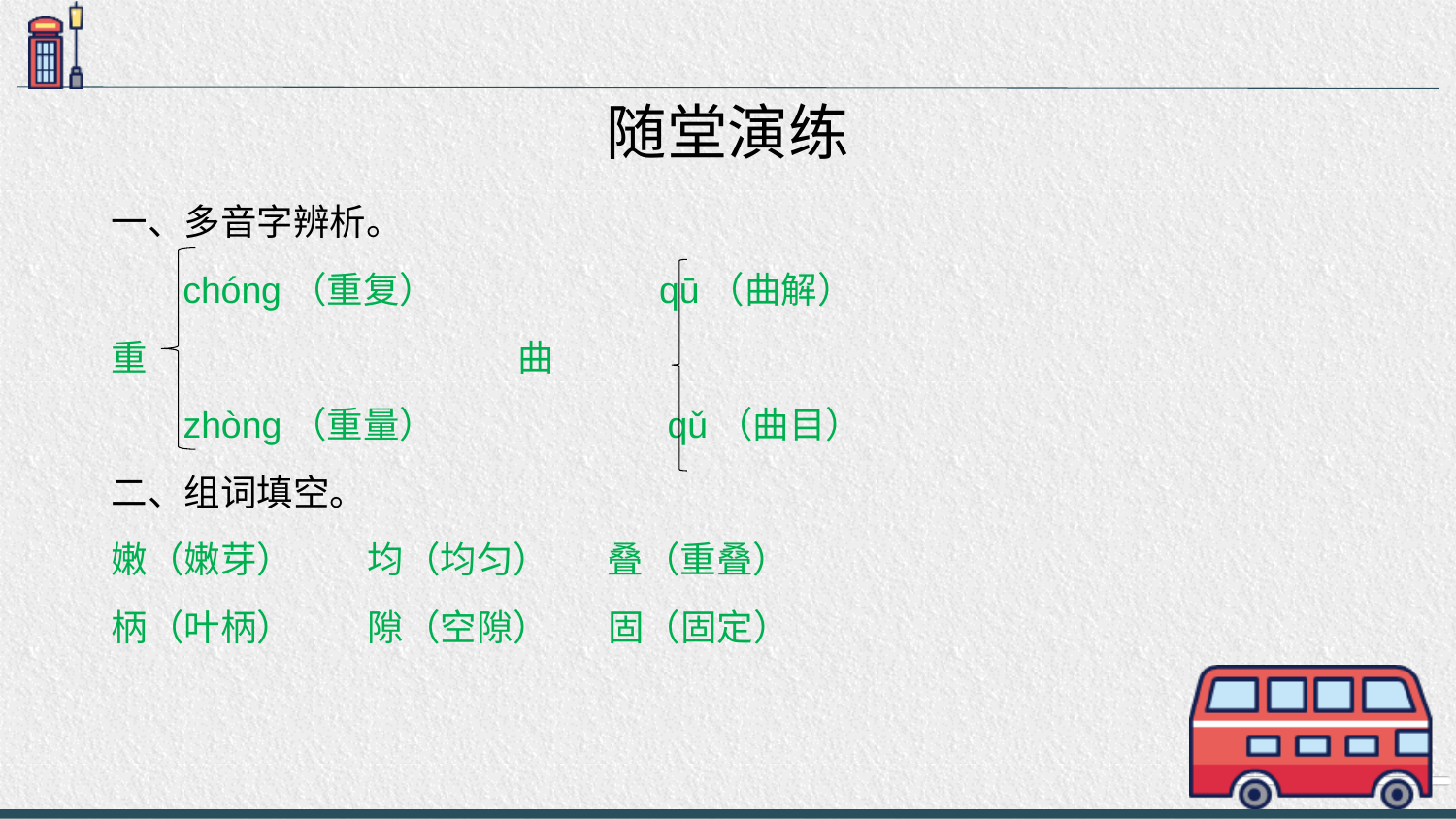

# 随堂演练
一、多音字辨析。
       chóng（重复）                          qū（曲解）
重                                             曲
       zhòng（重量）                           qǔ（曲目）
二、组词填空。
嫩（嫩芽）         均（均匀）       叠（重叠）
柄（叶柄）         隙（空隙）       固（固定）